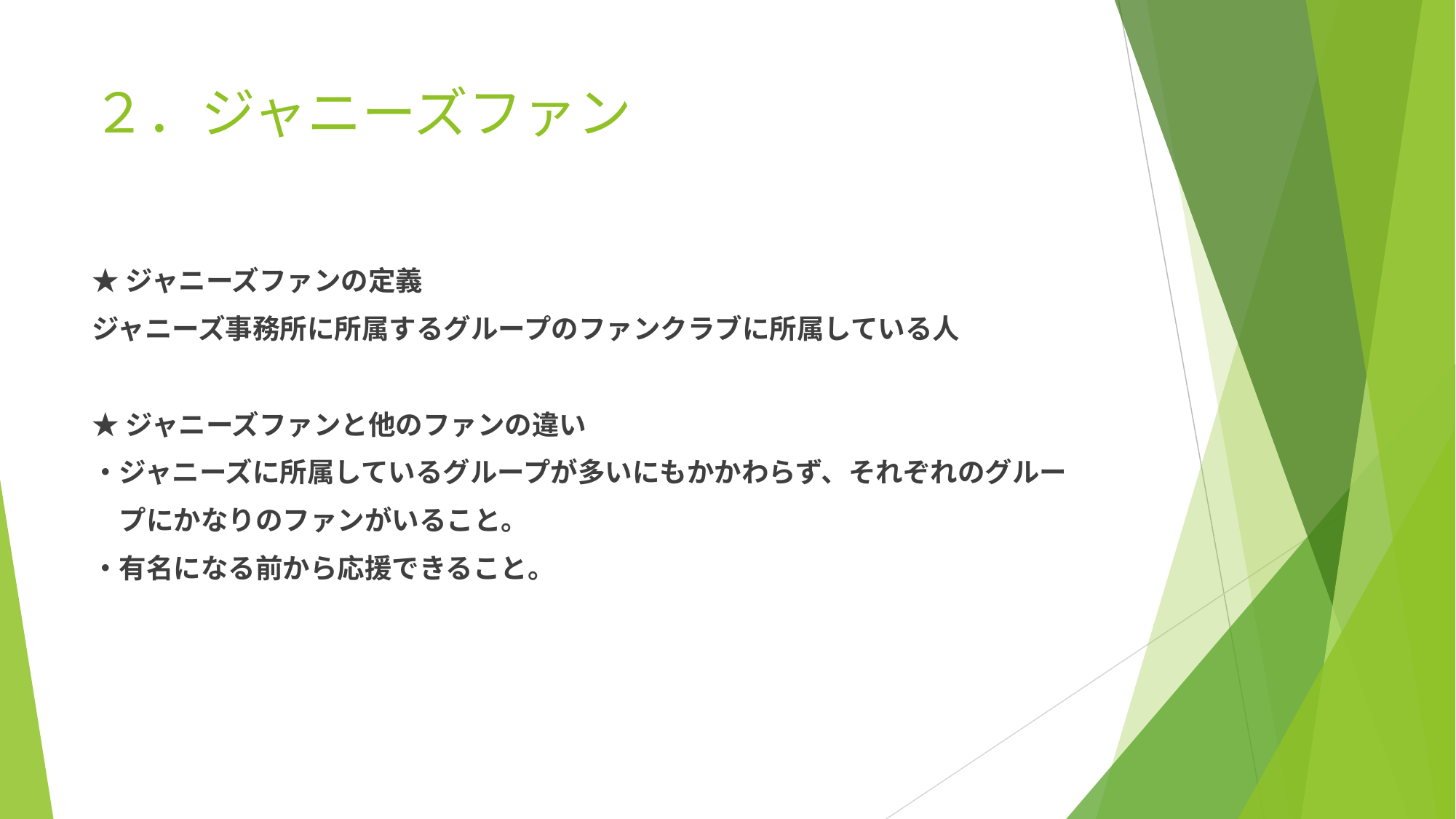

# ２．ジャニーズファン
★ジャニーズファンの定義
ジャニーズ事務所に所属するグループのファンクラブに所属している人

★ジャニーズファンと他のファンの違い
・ジャニーズに所属しているグループが多いにもかかわらず、それぞれのグルー
　プにかなりのファンがいること。
・有名になる前から応援できること。